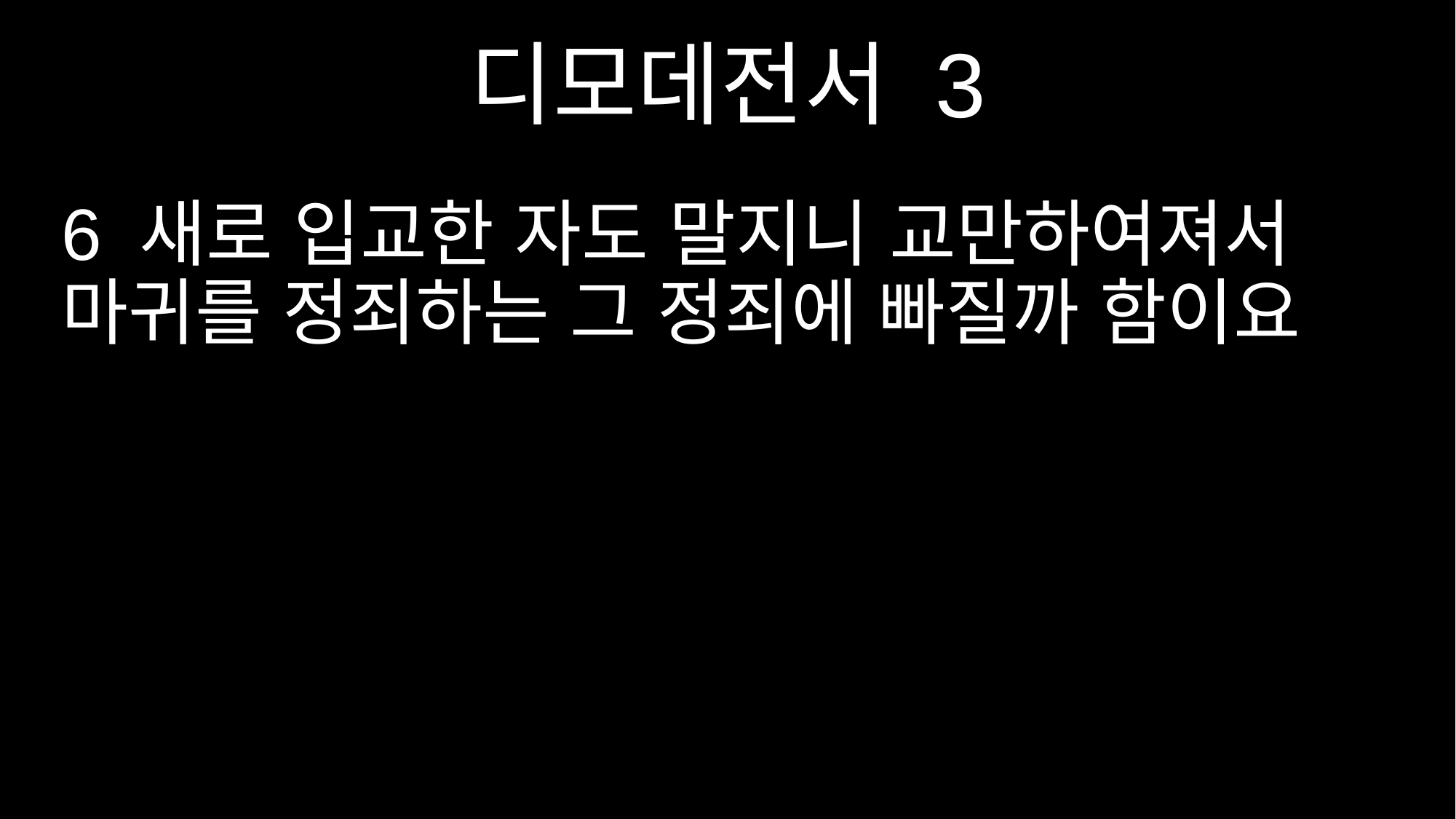

디모데전서 3
6 새로 입교한 자도 말지니 교만하여져서 마귀를 정죄하는 그 정죄에 빠질까 함이요